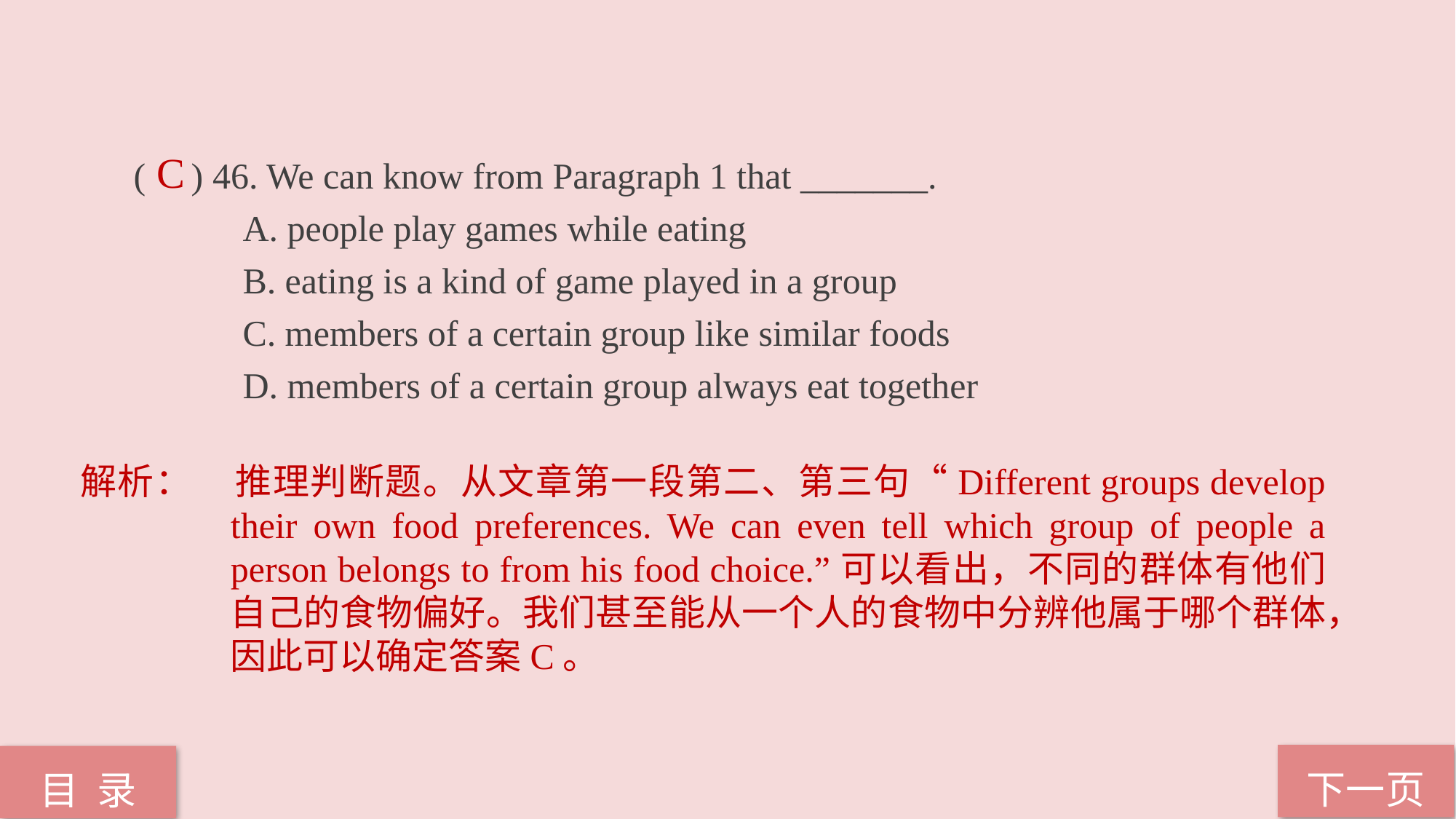

(     ) 46. We can know from Paragraph 1 that _______.
	A. people play games while eating
	B. eating is a kind of game played in a group
	C. members of a certain group like similar foods
	D. members of a certain group always eat together
C
解析：	推理判断题。从文章第一段第二、第三句“Different groups develop their own food preferences. We can even tell which group of people a person belongs to from his food choice.”可以看出，不同的群体有他们自己的食物偏好。我们甚至能从一个人的食物中分辨他属于哪个群体，因此可以确定答案C。